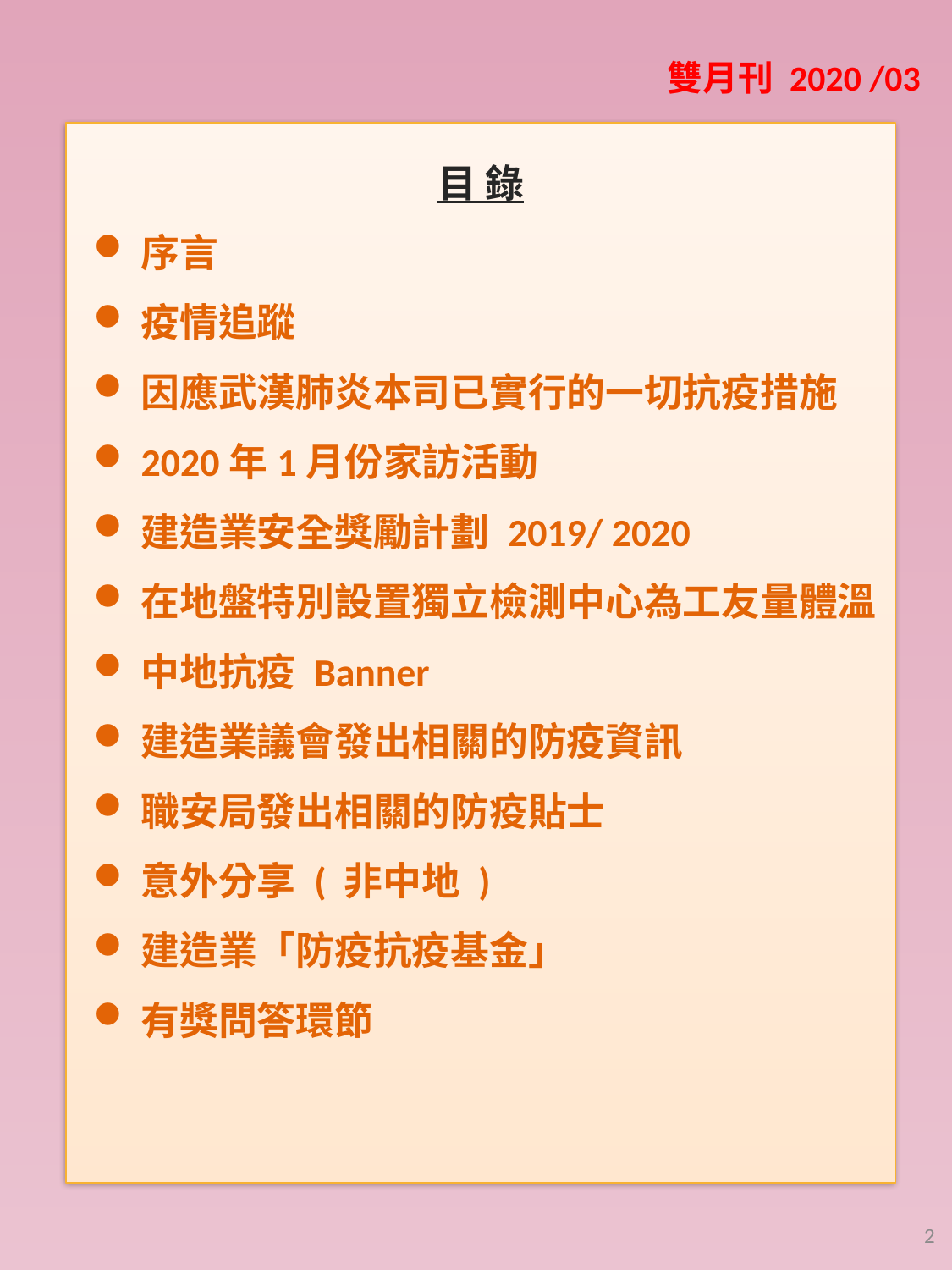

雙月刊 2020 /03
目 錄
序言
疫情追蹤
因應武漢肺炎本司已實行的一切抗疫措施
2020年1月份家訪活動
建造業安全獎勵計劃 2019/ 2020
在地盤特別設置獨立檢測中心為工友量體溫
中地抗疫 Banner
建造業議會發出相關的防疫資訊
職安局發出相關的防疫貼士
意外分享 ( 非中地 )
建造業「防疫抗疫基金」
有獎問答環節
2